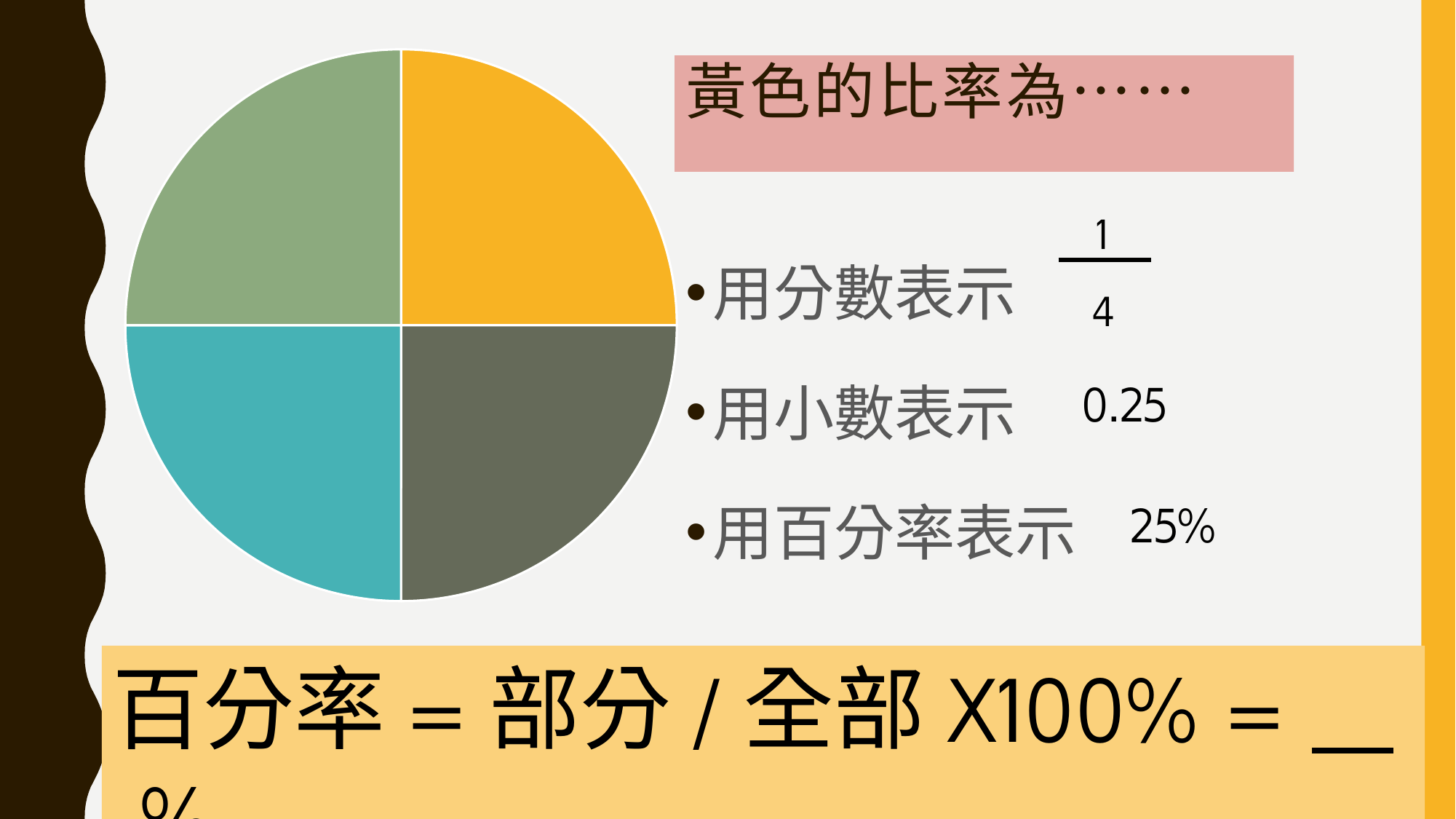

### Chart

| Category | 銷售 |
|---|---|
| 非常滿意 | 25.0 |
| 滿意 | 25.0 |
| 不滿意 | 25.0 |
| 非常不滿意 | 25.0 |
# 黃色的比率為……
  1
  4
用分數表示
用小數表示
用百分率表示
  0.25
  25%
百分率=部分/全部X100% =      %